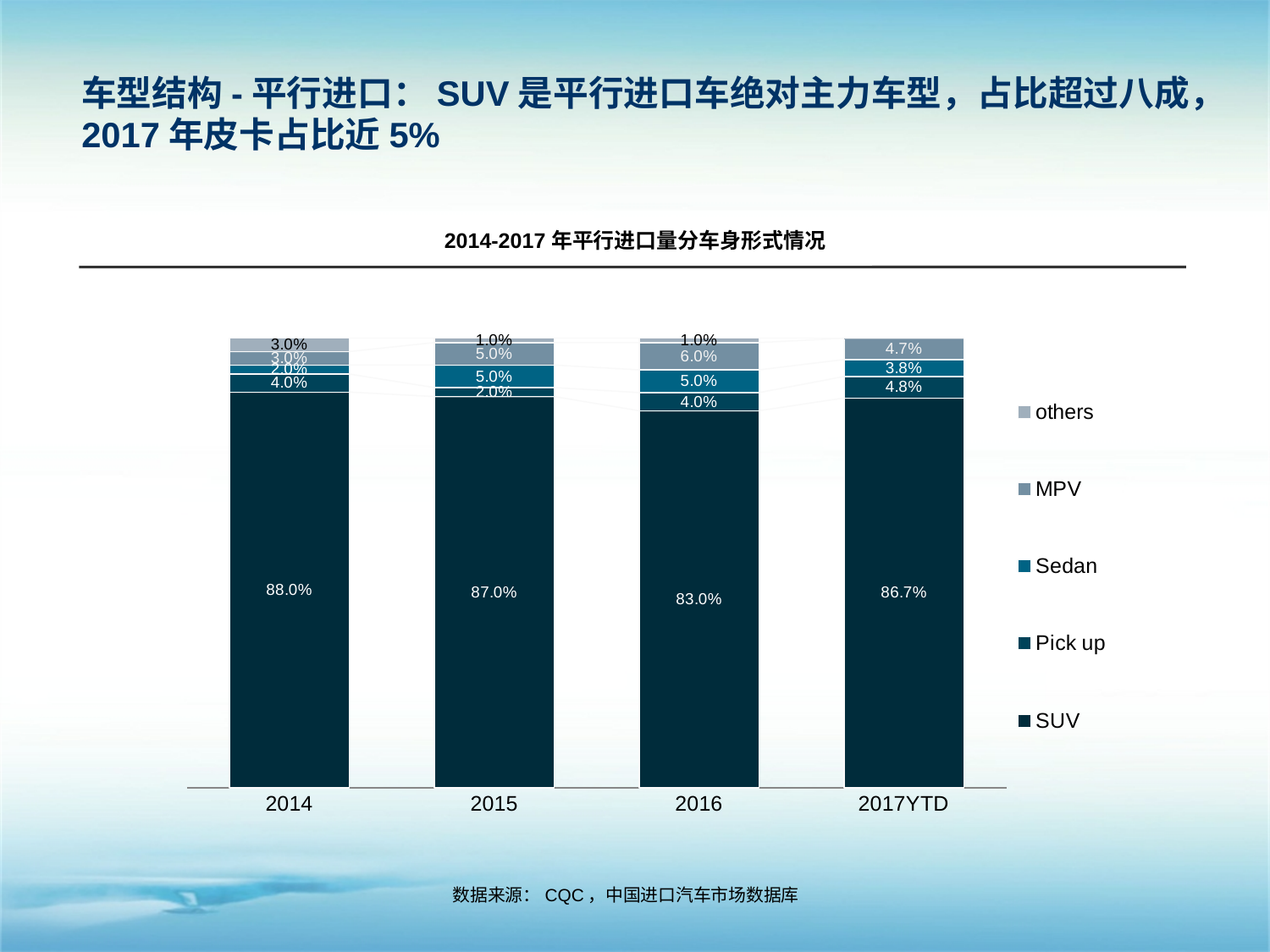

车型结构-平行进口：SUV是平行进口车绝对主力车型，占比超过八成，2017年皮卡占比近5%
2014-2017年平行进口量分车身形式情况

### Chart

| Category | SUV | Pick up | Sedan | MPV | others |
|---|---|---|---|---|---|
| 2014 | 0.88 | 0.04000000000000002 | 0.02000000000000001 | 0.030000000000000002 | 0.030000000000000002 |
| 2015 | 0.8700000000000009 | 0.02000000000000001 | 0.05 | 0.05 | 0.010000000000000005 |
| 2016 | 0.8300000000000006 | 0.04000000000000002 | 0.05 | 0.06000000000000003 | 0.010000000000000005 |
| 2017YTD | 0.8667353204798149 | 0.04777161164826374 | 0.03774052672731088 | 0.0474092720788756 | 0.0003432690657360261 |
数据来源：CQC，中国进口汽车市场数据库